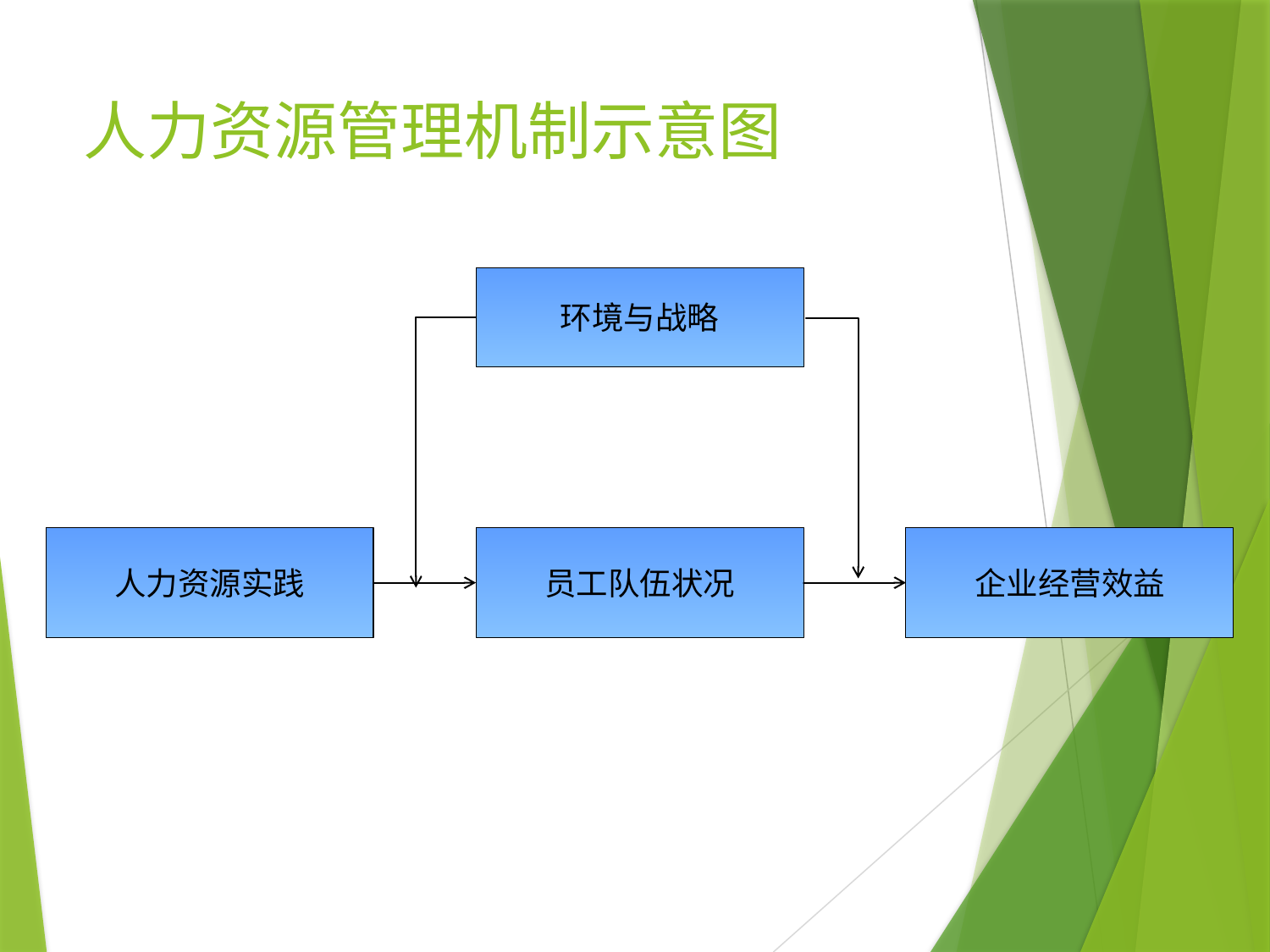

# 人力资源管理机制示意图
环境与战略
人力资源实践
员工队伍状况
企业经营效益